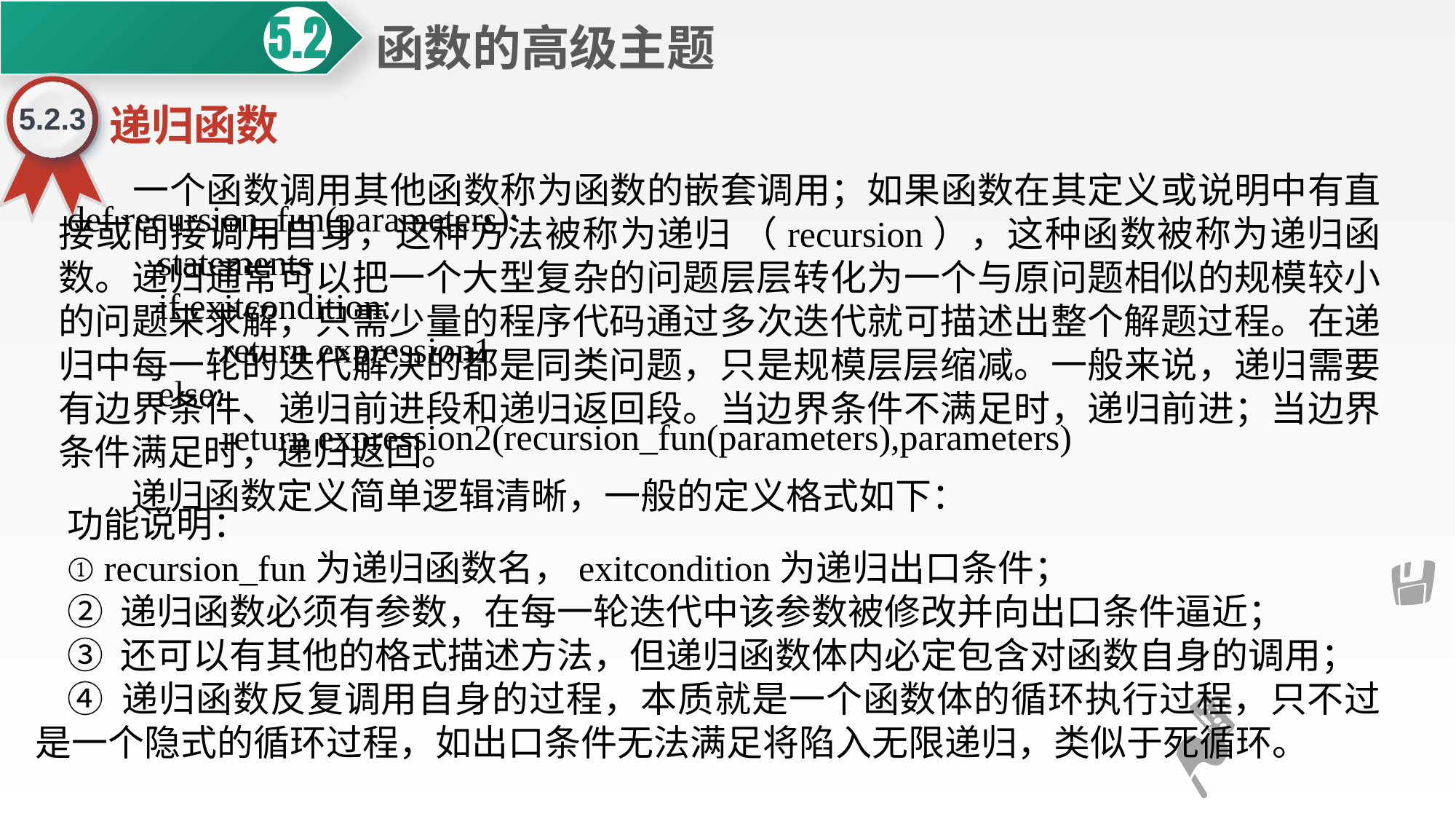

函数的高级主题

5.2

5.2.3
递归函数
    一个函数调用其他函数称为函数的嵌套调用；如果函数在其定义或说明中有直接或间接调用自身，这种方法被称为递归 （recursion），这种函数被称为递归函数。递归通常可以把一个大型复杂的问题层层转化为一个与原问题相似的规模较小的问题来求解，只需少量的程序代码通过多次迭代就可描述出整个解题过程。在递归中每一轮的迭代解决的都是同类问题，只是规模层层缩减。一般来说，递归需要有边界条件、递归前进段和递归返回段。当边界条件不满足时，递归前进；当边界条件满足时，递归返回。
    递归函数定义简单逻辑清晰，一般的定义格式如下：

def recursion_fun(parameters):
          statements
          if exitcondition:
                 return expression1
          else:
                 return expression2(recursion_fun(parameters),parameters)

功能说明：
① recursion_fun为递归函数名，exitcondition为递归出口条件；
② 递归函数必须有参数，在每一轮迭代中该参数被修改并向出口条件逼近；
③ 还可以有其他的格式描述方法，但递归函数体内必定包含对函数自身的调用；
④ 递归函数反复调用自身的过程，本质就是一个函数体的循环执行过程，只不过是一个隐式的循环过程，如出口条件无法满足将陷入无限递归，类似于死循环。